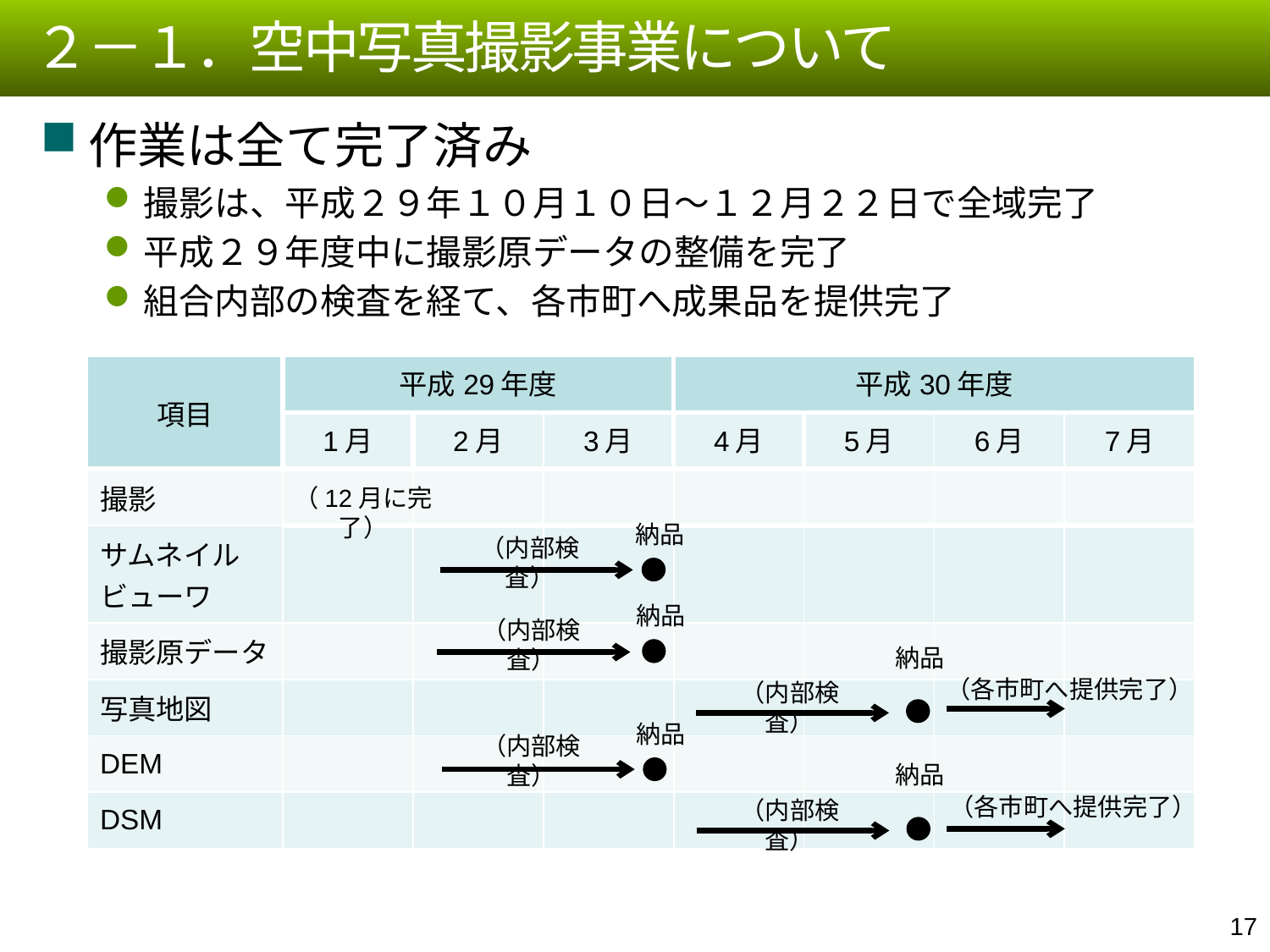

２－１．空中写真撮影事業について
作業は全て完了済み
撮影は、平成２９年１０月１０日～１２月２２日で全域完了
平成２９年度中に撮影原データの整備を完了
組合内部の検査を経て、各市町へ成果品を提供完了
| 項目 | 平成29年度 |  |  | 平成30年度 |  |  |  |
| --- | --- | --- | --- | --- | --- | --- | --- |
|  | 1月 | 2月 | 3月 | 4月 | 5月 | 6月 | 7月 |
| 撮影 |  |  |  |  |  |  |  |
| サムネイルビューワ |  |  |  |  |  |  |  |
| 撮影原データ |  |  |  |  |  |  |  |
| 写真地図 |  |  |  |  |  |  |  |
| DEM |  |  |  |  |  |  |  |
| DSM |  |  |  |  |  |  |  |
（12月に完了）
納品
（内部検査）

納品
（内部検査）
納品

（各市町へ提供完了）
（内部検査）

納品
（内部検査）
納品

（各市町へ提供完了）
（内部検査）

17